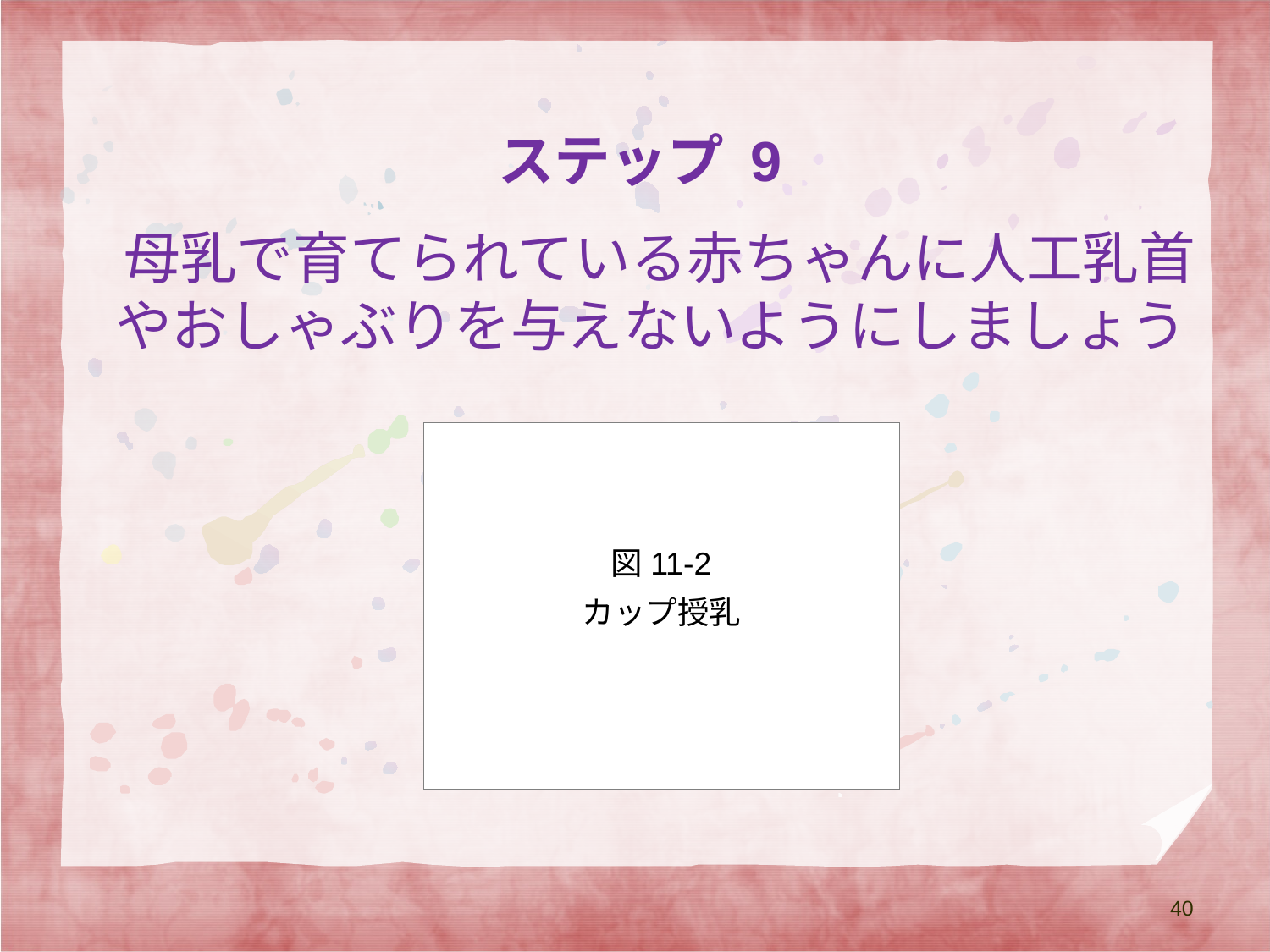

# ステップ 9
　母乳で育てられている赤ちゃんに人工乳首やおしゃぶりを与えないようにしましょう

図11-2
カップ授乳

40